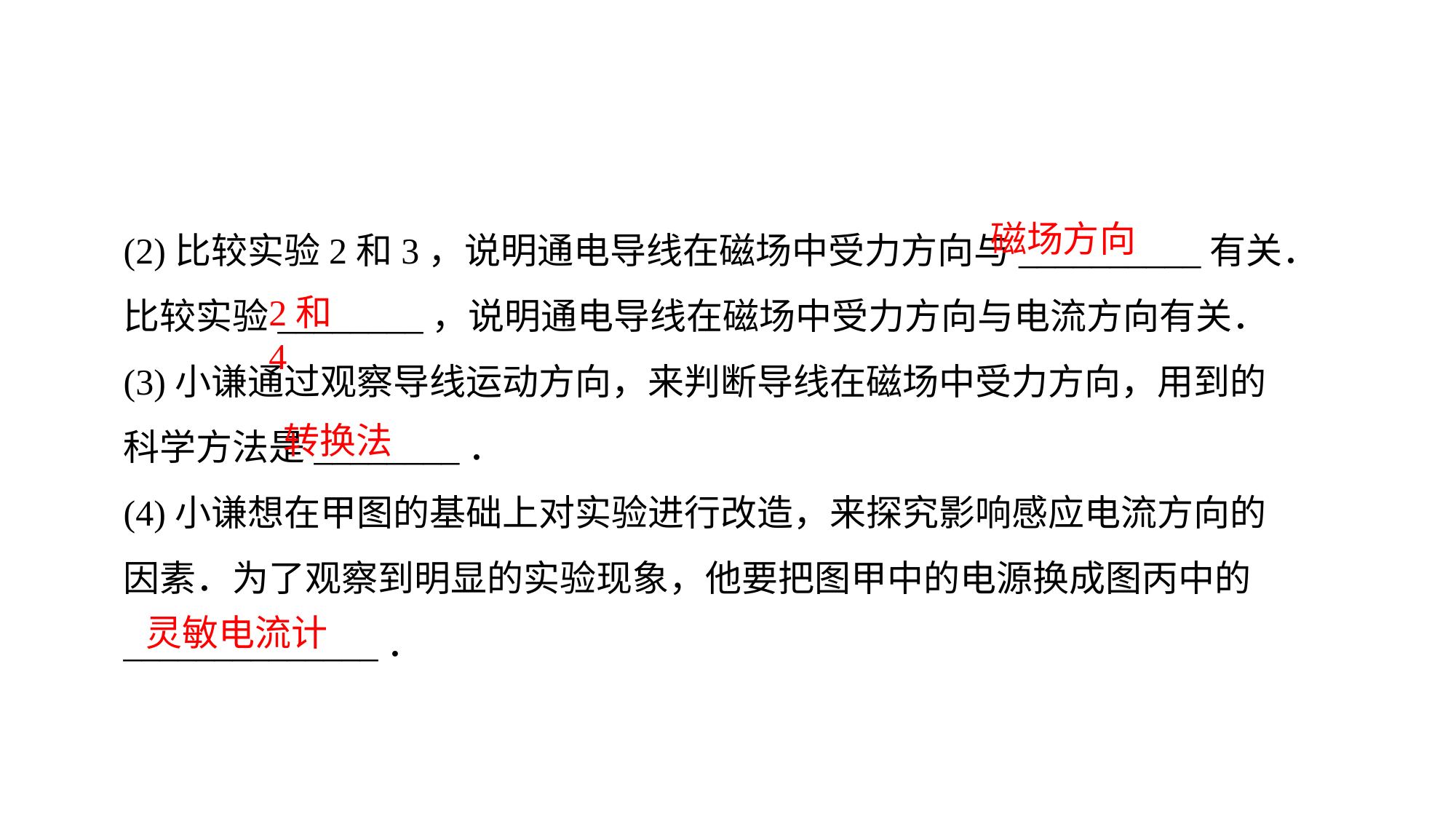

(2)比较实验2和3，说明通电导线在磁场中受力方向与__________有关．比较实验________，说明通电导线在磁场中受力方向与电流方向有关．
(3)小谦通过观察导线运动方向，来判断导线在磁场中受力方向，用到的科学方法是________．
(4)小谦想在甲图的基础上对实验进行改造，来探究影响感应电流方向的因素．为了观察到明显的实验现象，他要把图甲中的电源换成图丙中的______________．
磁场方向
2和4
转换法
灵敏电流计